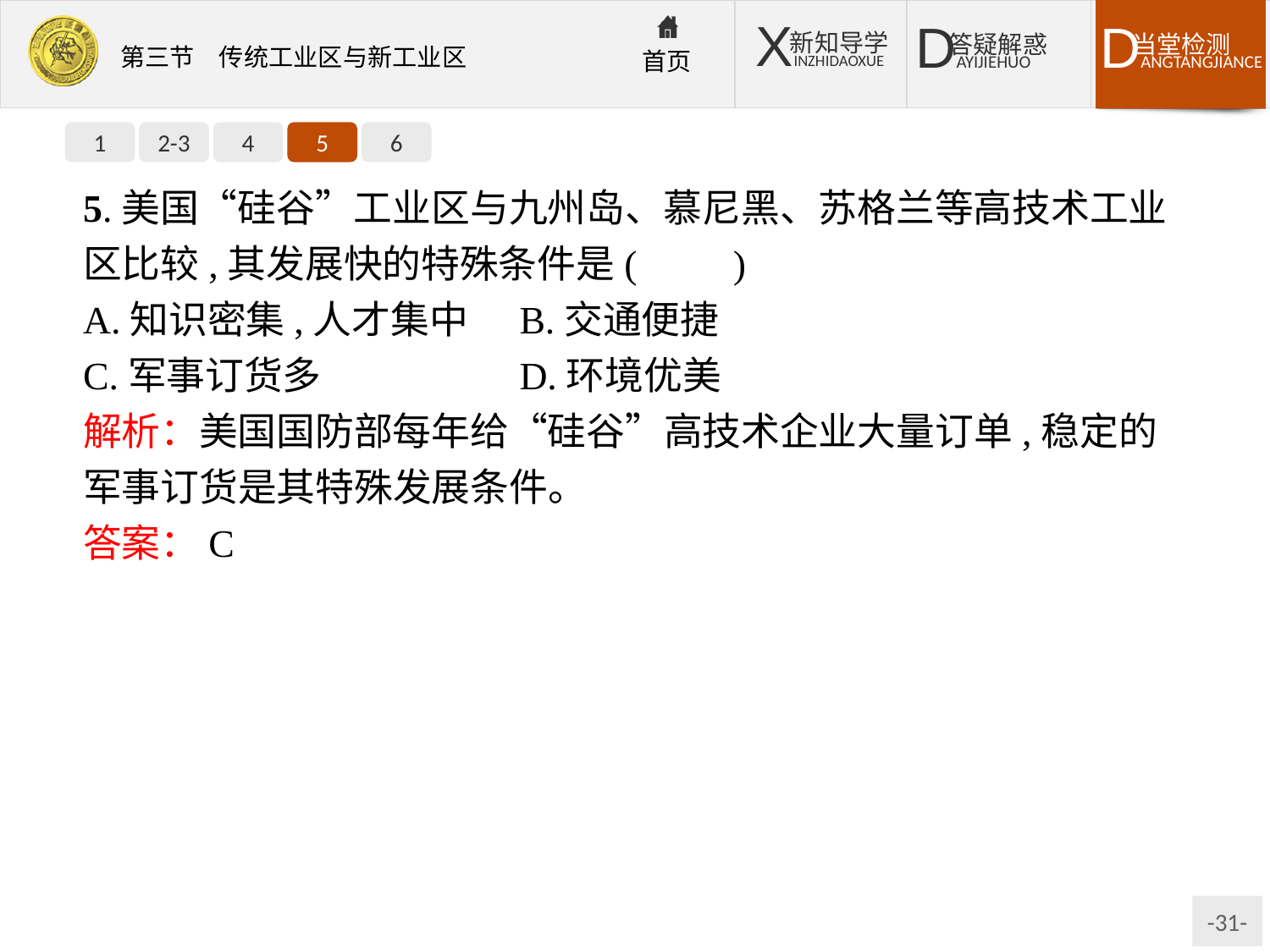

1
2-3
4
5
6
5.美国“硅谷”工业区与九州岛、慕尼黑、苏格兰等高技术工业区比较,其发展快的特殊条件是(　　)
A.知识密集,人才集中	B.交通便捷
C.军事订货多		D.环境优美
解析：美国国防部每年给“硅谷”高技术企业大量订单,稳定的军事订货是其特殊发展条件。
答案：C